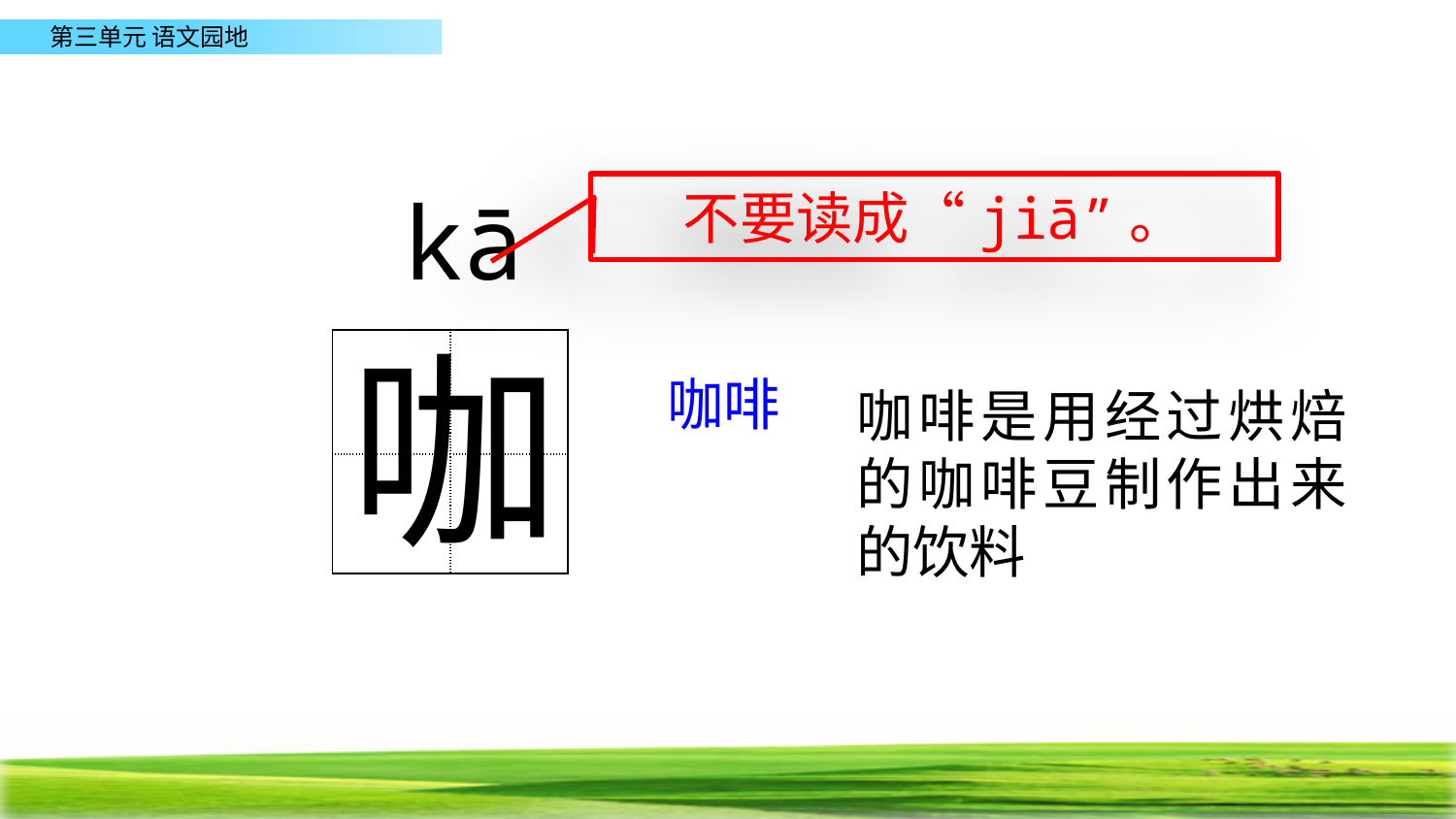

kā
不要读成“jiā”。
咖
|  |  |
| --- | --- |
|  |  |
咖啡
咖啡是用经过烘焙的咖啡豆制作出来的饮料